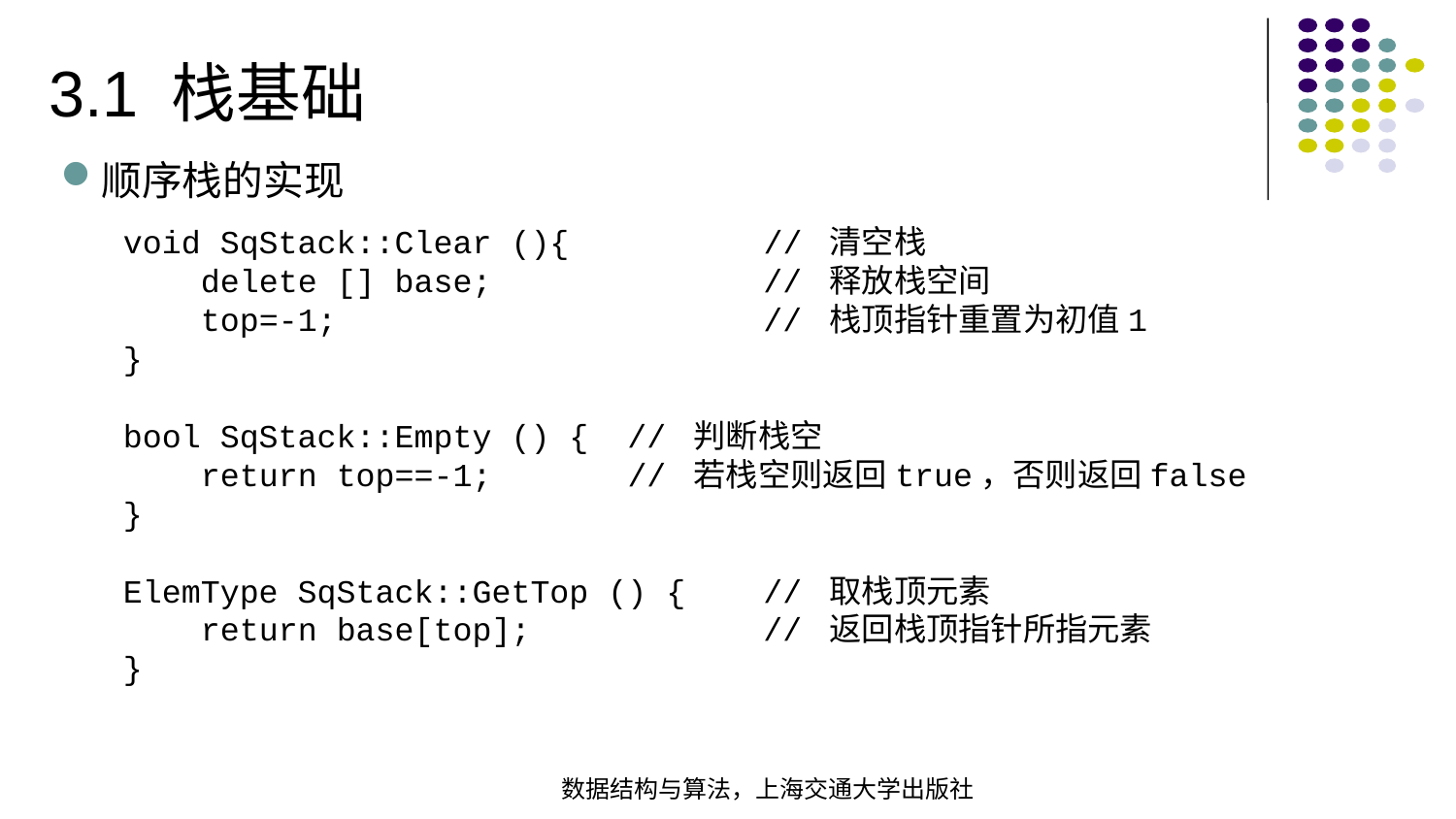

3.1 栈基础
顺序栈的实现
void SqStack::Clear (){          // 清空栈    delete [] base;              // 释放栈空间    top=-1;                      // 栈顶指针重置为初值1}
bool SqStack::Empty () {  // 判断栈空    return top==-1;       // 若栈空则返回true，否则返回false}
ElemType SqStack::GetTop () {    // 取栈顶元素    return base[top];            // 返回栈顶指针所指元素}